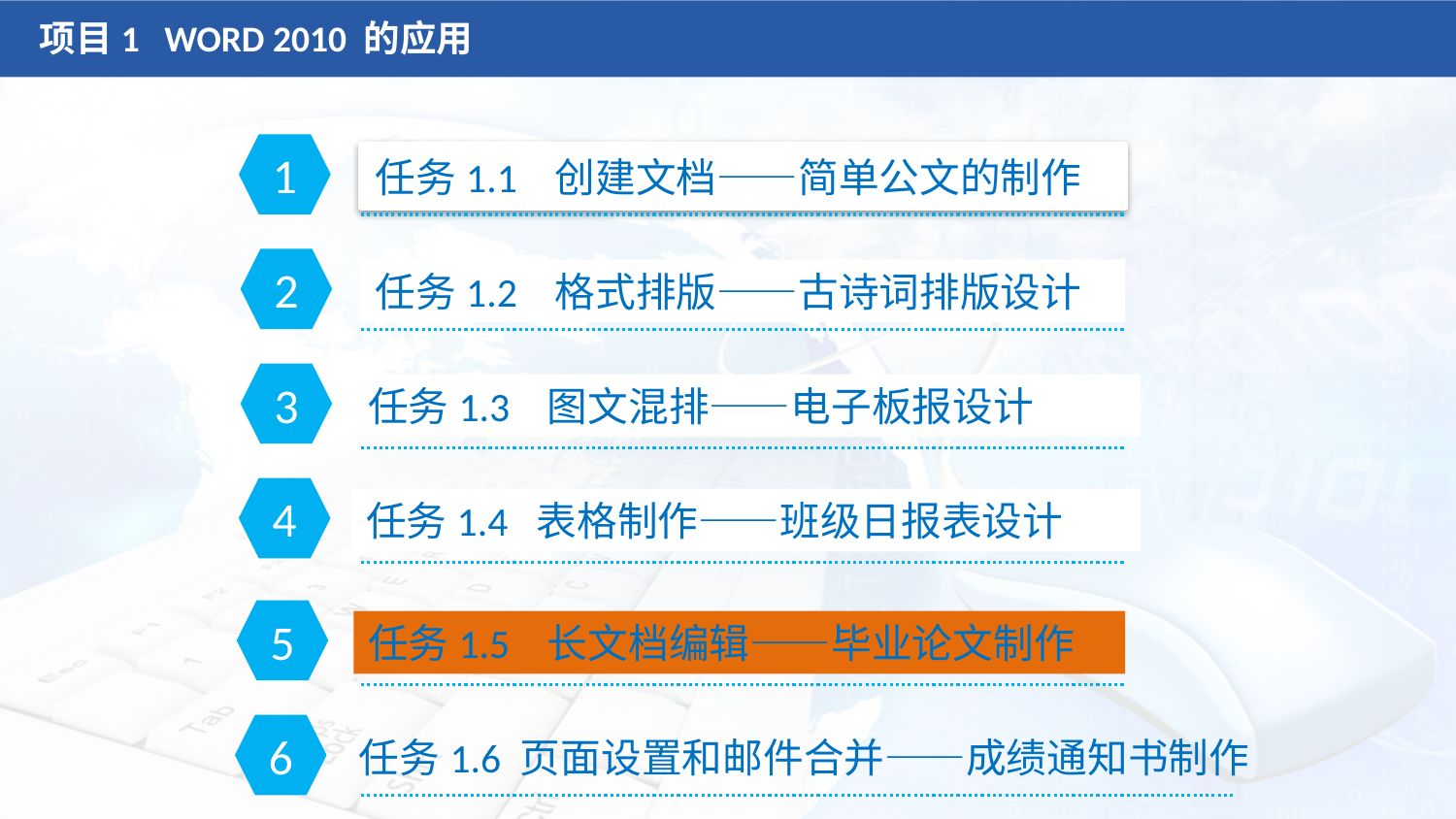

项目1   WORD 2010 的应用
1
任务1.1   创建文档——简单公文的制作
2
任务1.2   格式排版——古诗词排版设计
3
任务1.3   图文混排——电子板报设计
4
任务1.4  表格制作——班级日报表设计
5
任务1.5   长文档编辑——毕业论文制作
6
任务1.6 页面设置和邮件合并——成绩通知书制作